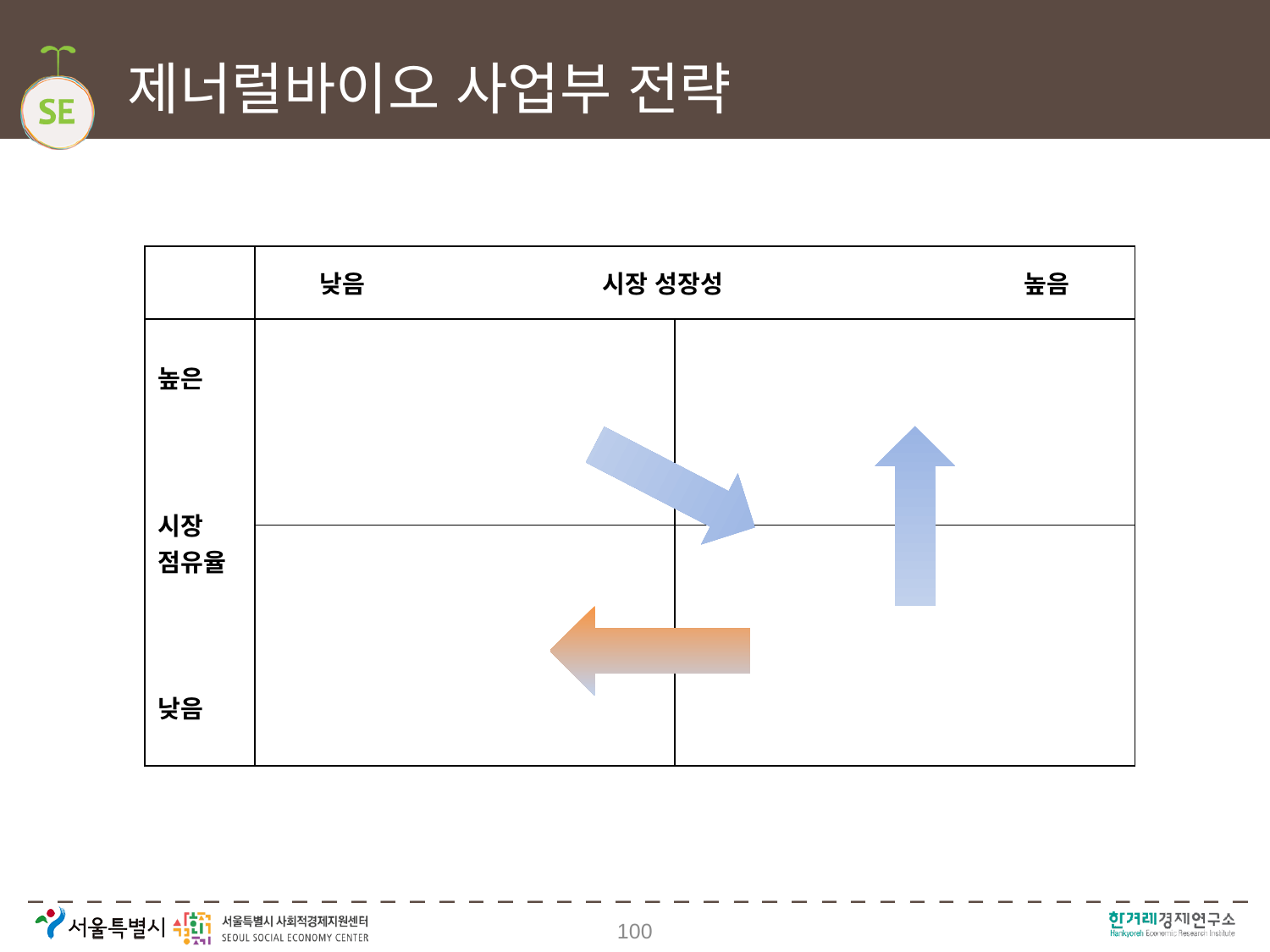

# 제너럴바이오 사업부 전략
|  | 낮음 시장 성장성 높음 |  |
| --- | --- | --- |
| 높은 시장 점유율 낮음 |  |  |
|  |  |  |

100